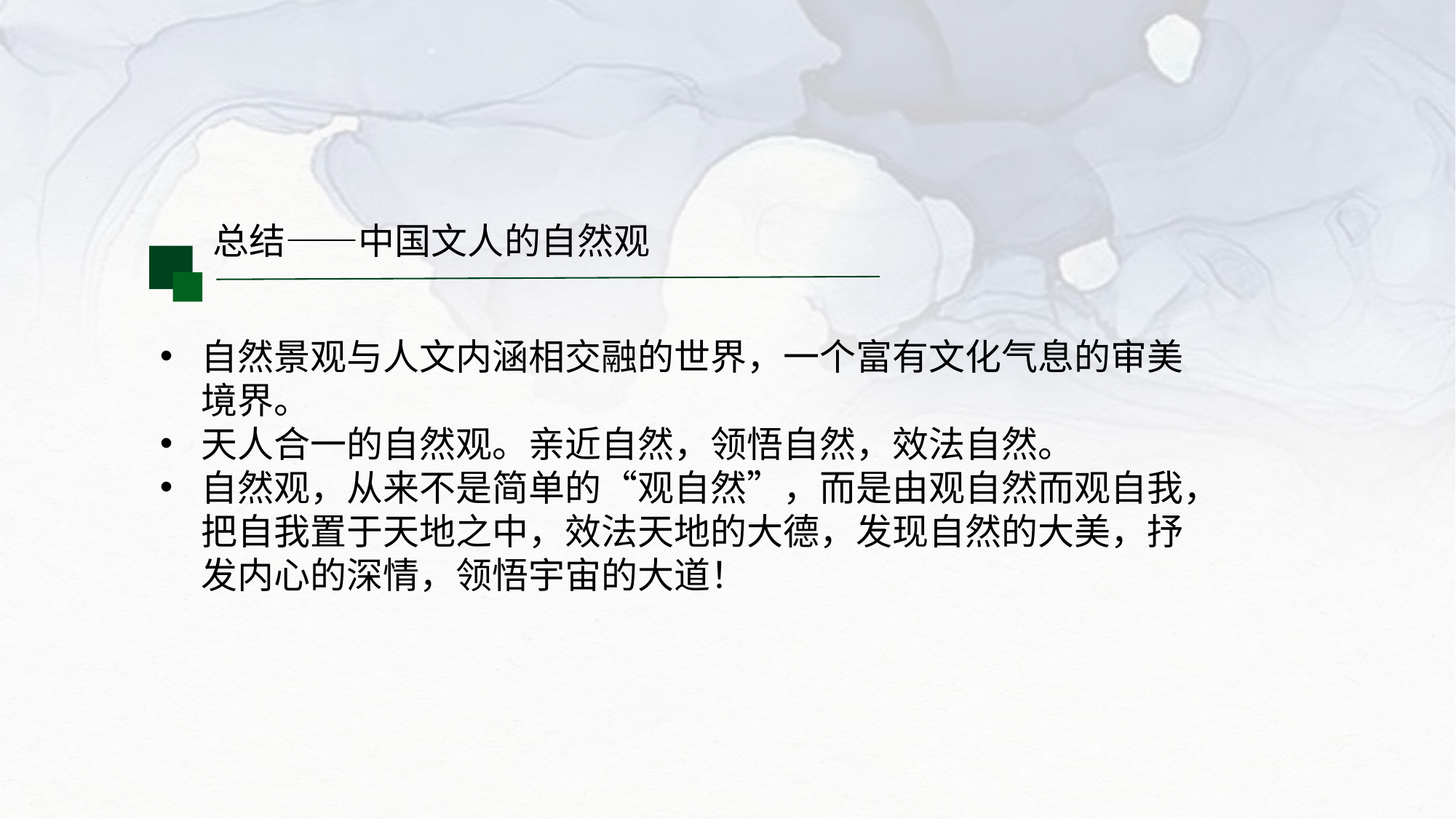

总结——中国文人的自然观

自然景观与人文内涵相交融的世界，一个富有文化气息的审美境界。
天人合一的自然观。亲近自然，领悟自然，效法自然。
自然观，从来不是简单的“观自然”，而是由观自然而观自我，把自我置于天地之中，效法天地的大德，发现自然的大美，抒发内心的深情，领悟宇宙的大道！